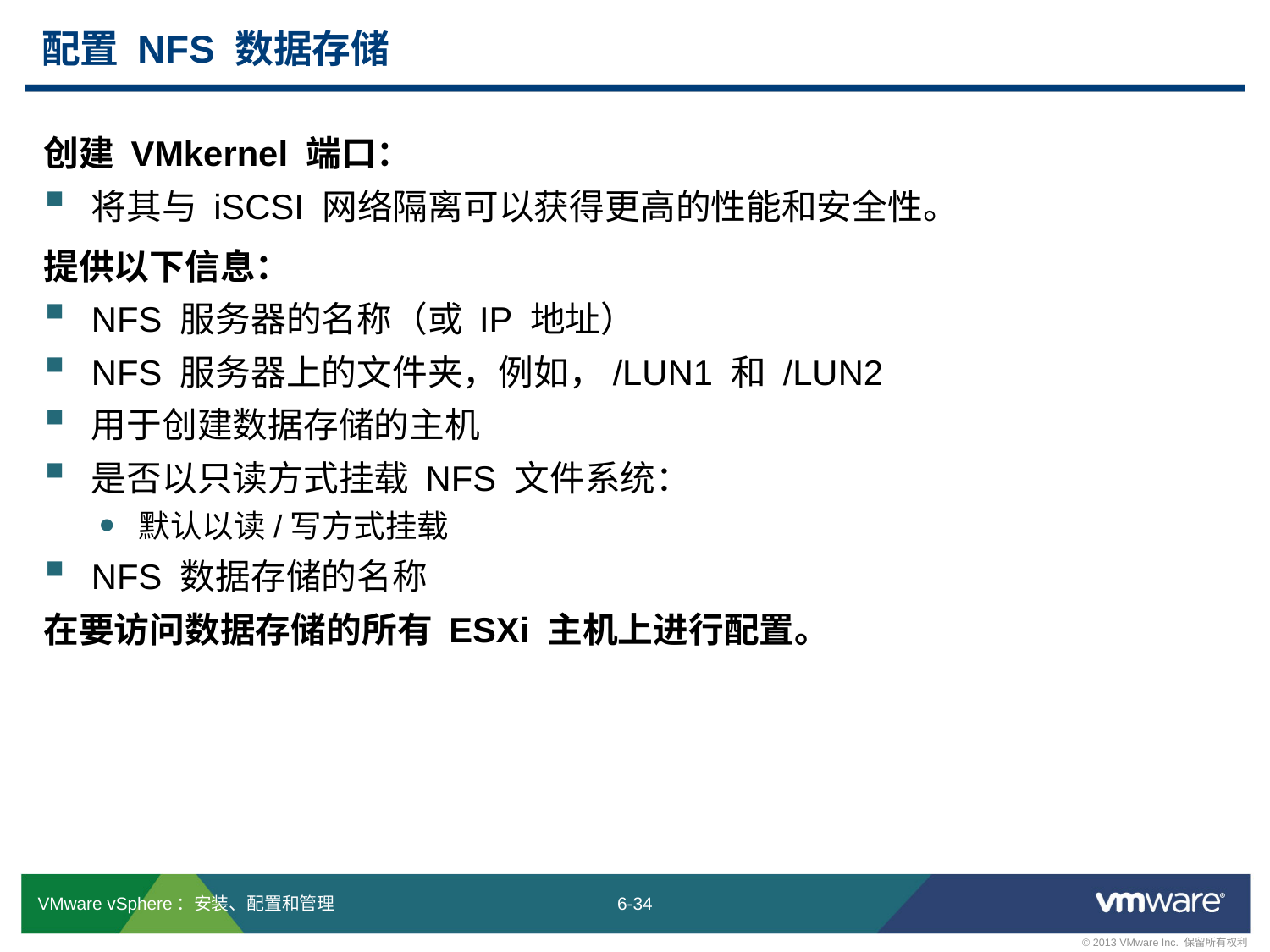

# 配置 NFS 数据存储
创建 VMkernel 端口：
将其与 iSCSI 网络隔离可以获得更高的性能和安全性。
提供以下信息：
NFS 服务器的名称（或 IP 地址）
NFS 服务器上的文件夹，例如，/LUN1 和 /LUN2
用于创建数据存储的主机
是否以只读方式挂载 NFS 文件系统：
默认以读/写方式挂载
NFS 数据存储的名称
在要访问数据存储的所有 ESXi 主机上进行配置。